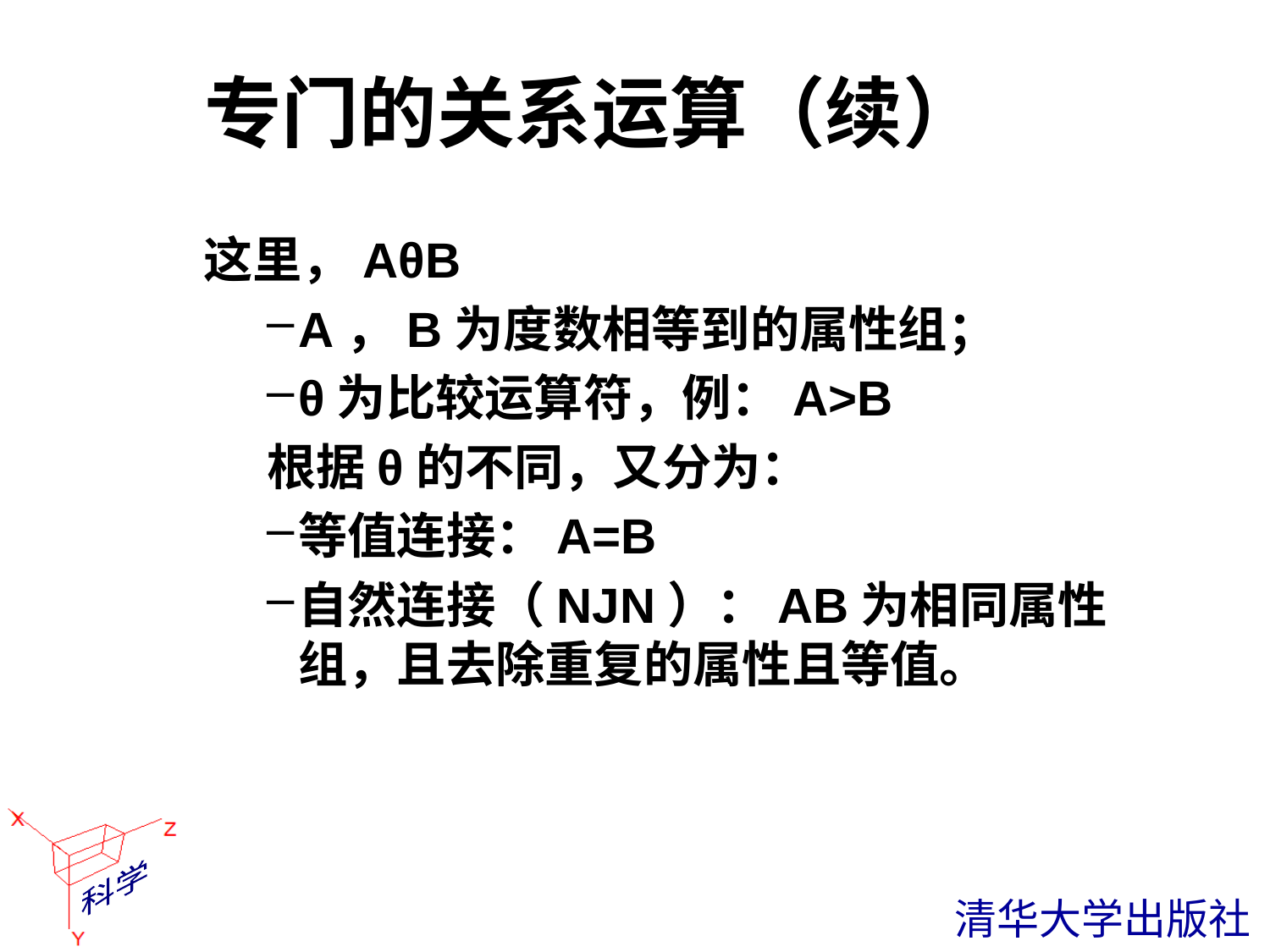

# 专门的关系运算（续）
这里，AθB
A，B为度数相等到的属性组；
θ为比较运算符，例：A>B
根据θ的不同，又分为：
等值连接：A=B
自然连接（NJN）：AB为相同属性组，且去除重复的属性且等值。

      清华大学出版社